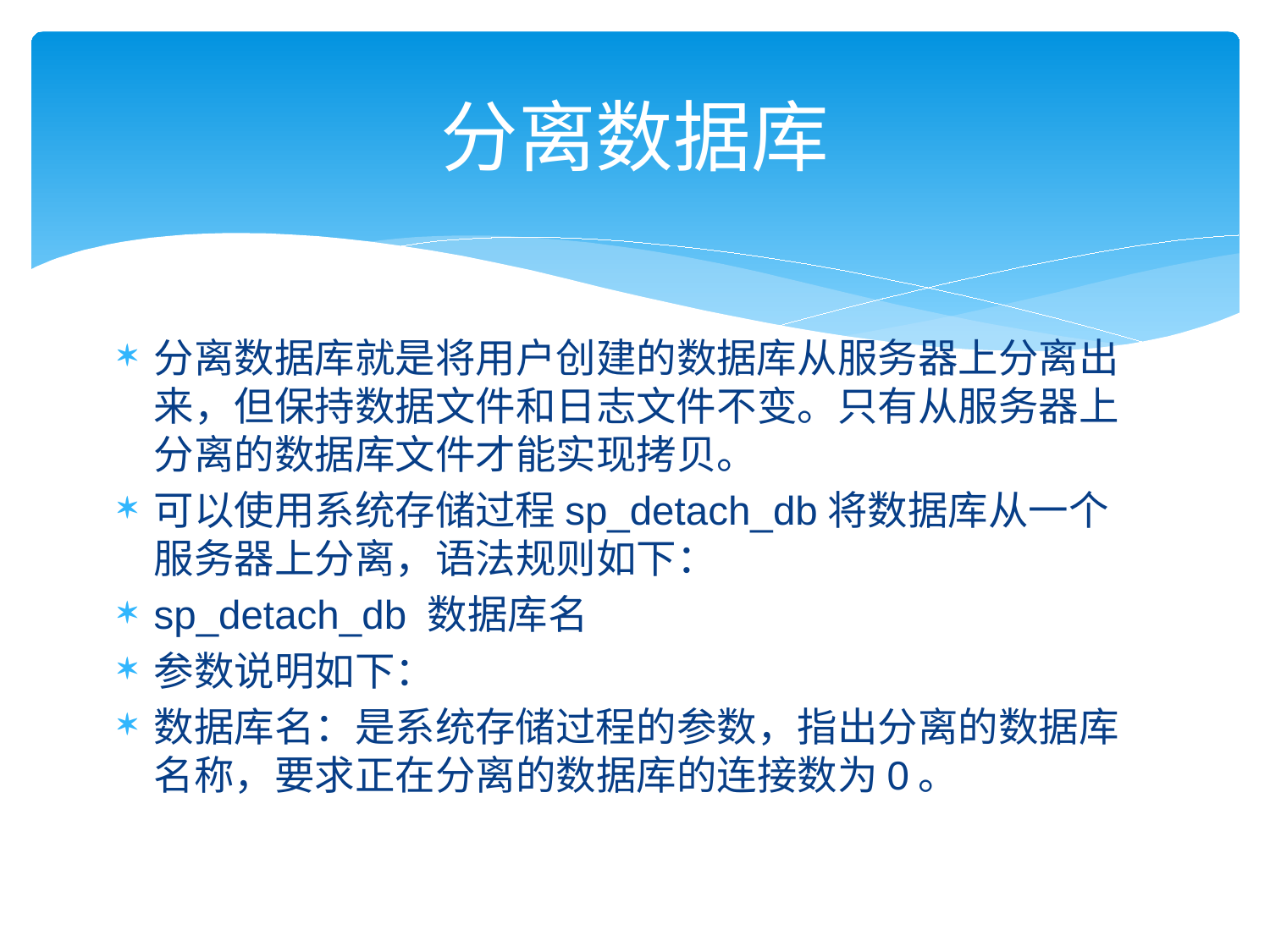

# 分离数据库
分离数据库就是将用户创建的数据库从服务器上分离出来，但保持数据文件和日志文件不变。只有从服务器上分离的数据库文件才能实现拷贝。
可以使用系统存储过程sp_detach_db将数据库从一个服务器上分离，语法规则如下：
sp_detach_db 数据库名
参数说明如下：
数据库名：是系统存储过程的参数，指出分离的数据库名称，要求正在分离的数据库的连接数为0。